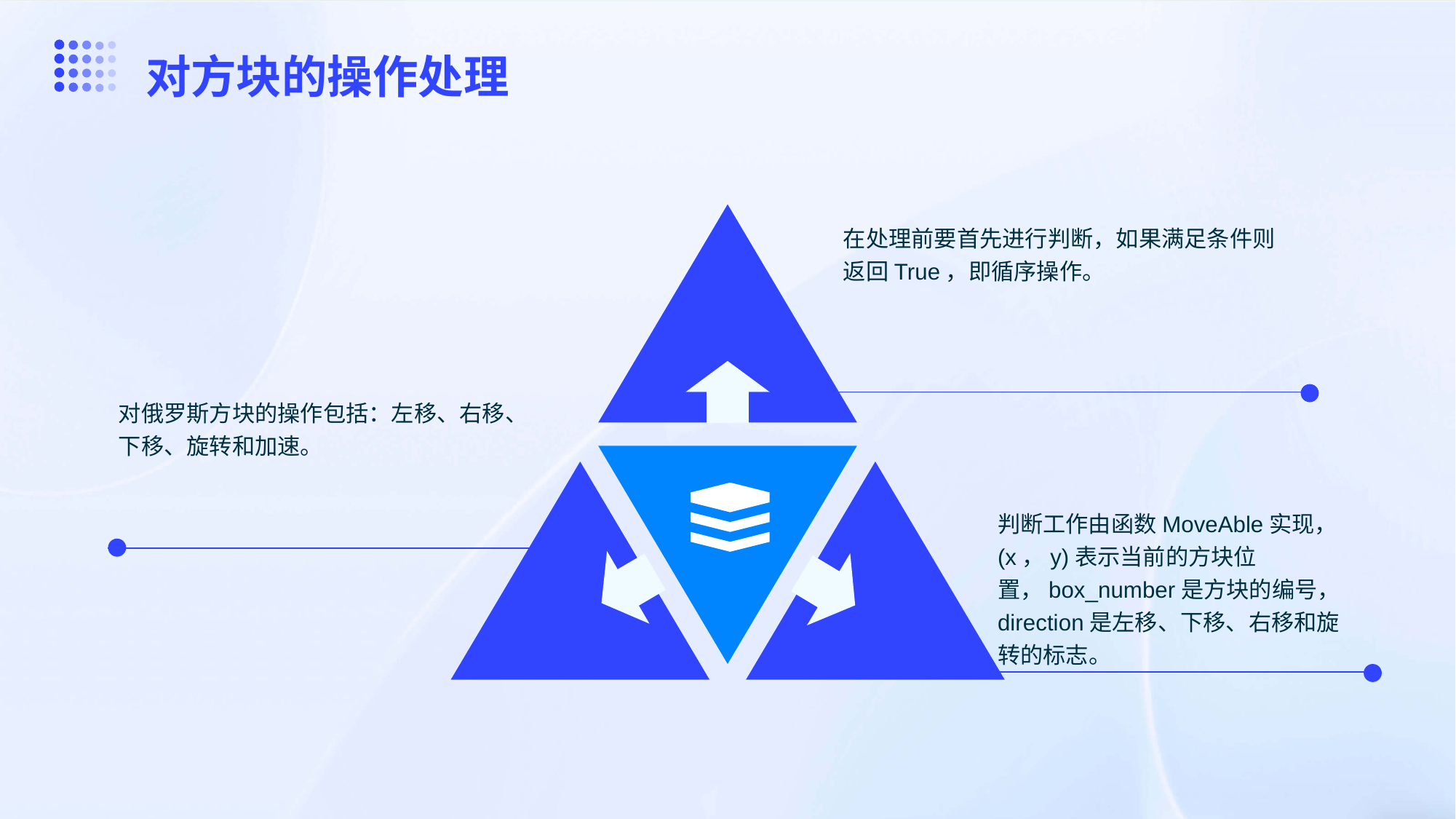

对方块的操作处理

在处理前要首先进行判断，如果满足条件则返回True，即循序操作。

对俄罗斯方块的操作包括：左移、右移、下移、旋转和加速。

判断工作由函数MoveAble实现，(x，y)表示当前的方块位置，box_number是方块的编号，direction是左移、下移、右移和旋转的标志。